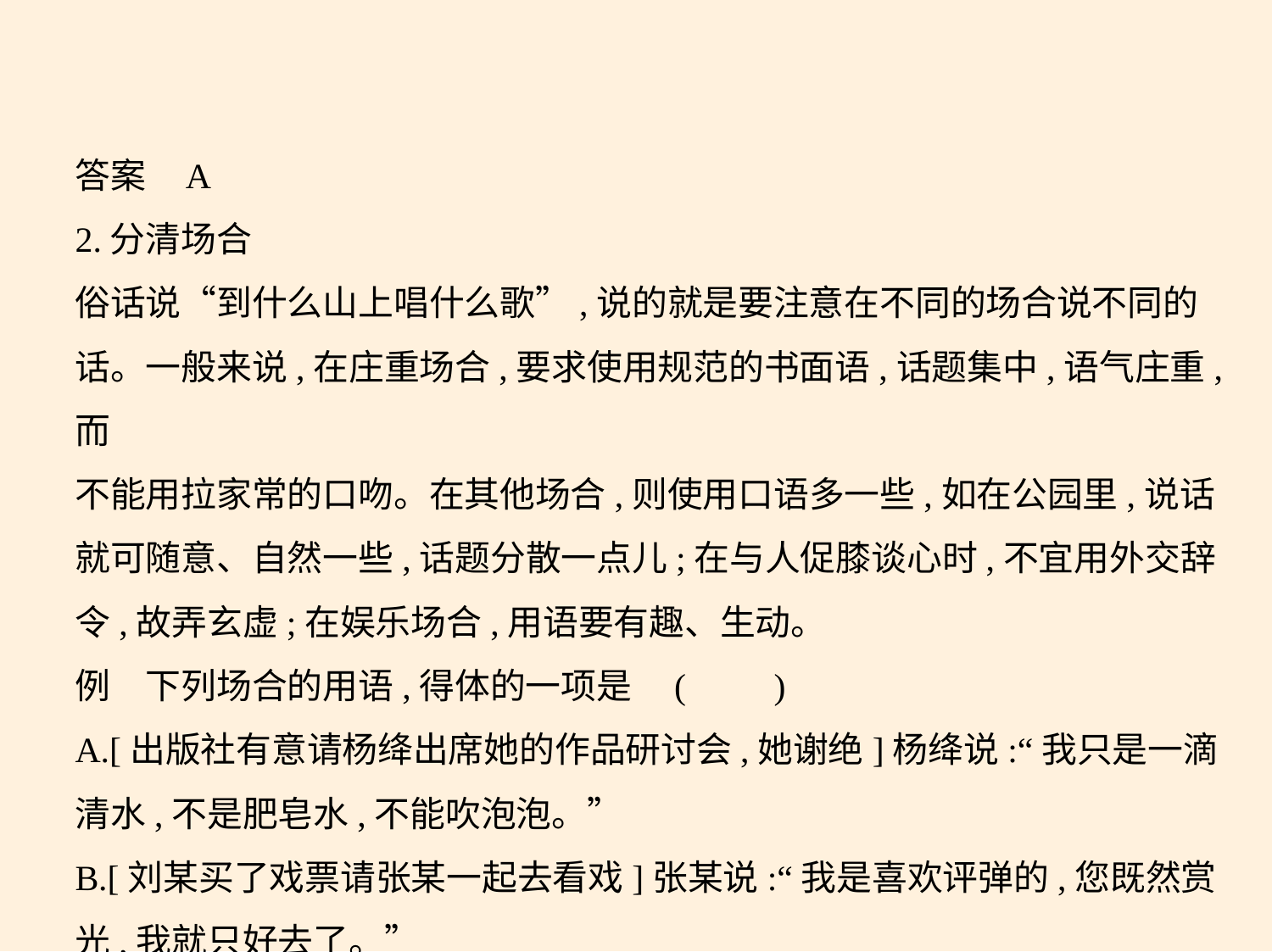

答案    A
2.分清场合
俗话说“到什么山上唱什么歌”,说的就是要注意在不同的场合说不同的
话。一般来说,在庄重场合,要求使用规范的书面语,话题集中,语气庄重,而
不能用拉家常的口吻。在其他场合,则使用口语多一些,如在公园里,说话
就可随意、自然一些,话题分散一点儿;在与人促膝谈心时,不宜用外交辞
令,故弄玄虚;在娱乐场合,用语要有趣、生动。
例　下列场合的用语,得体的一项是 (　　)
A.[出版社有意请杨绛出席她的作品研讨会,她谢绝]杨绛说:“我只是一滴
清水,不是肥皂水,不能吹泡泡。”
B.[刘某买了戏票请张某一起去看戏]张某说:“我是喜欢评弹的,您既然赏
光,我就只好去了。”